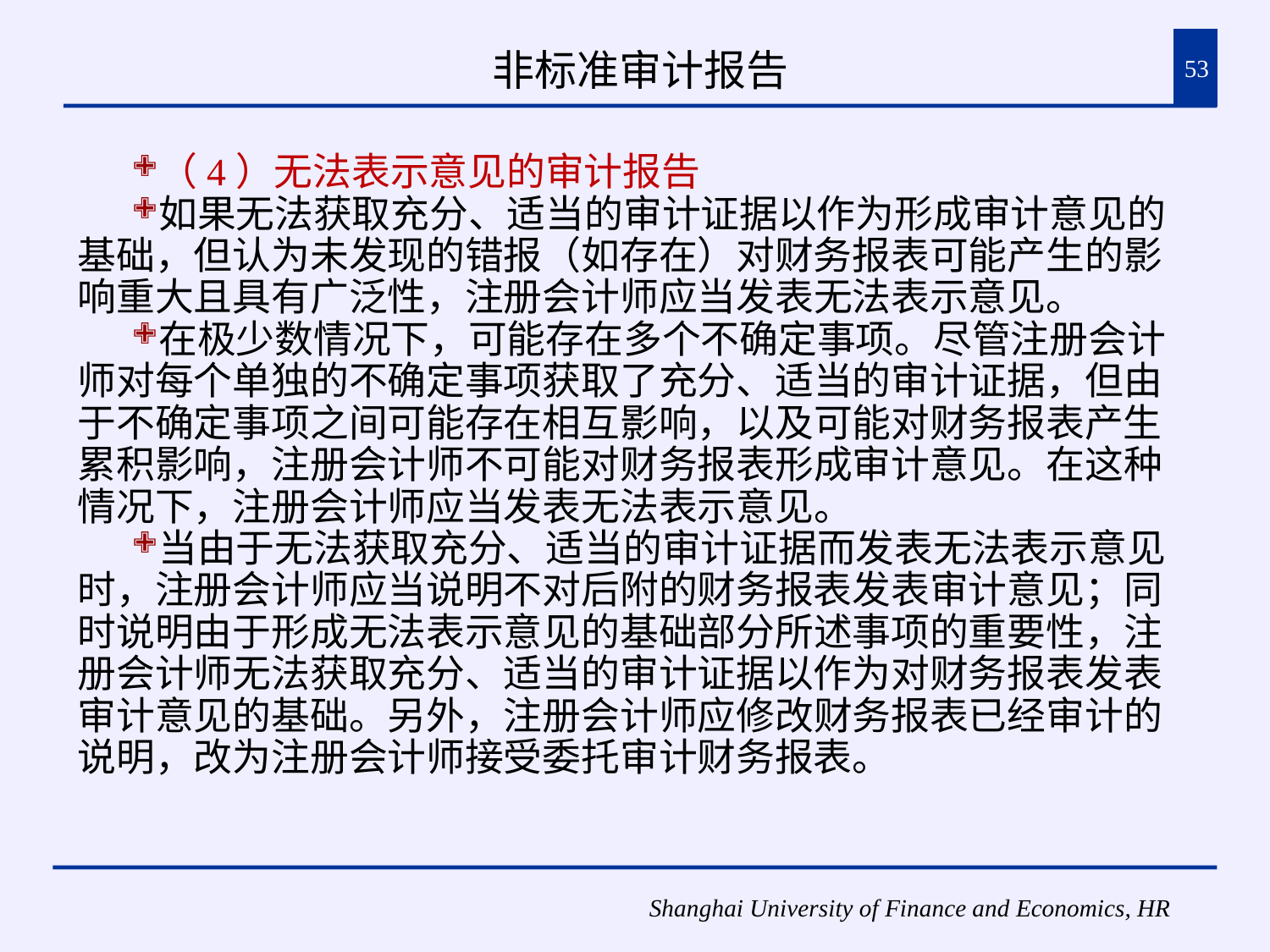

# 非标准审计报告
53
（4）无法表示意见的审计报告
如果无法获取充分、适当的审计证据以作为形成审计意见的基础，但认为未发现的错报（如存在）对财务报表可能产生的影响重大且具有广泛性，注册会计师应当发表无法表示意见。
在极少数情况下，可能存在多个不确定事项。尽管注册会计师对每个单独的不确定事项获取了充分、适当的审计证据，但由于不确定事项之间可能存在相互影响，以及可能对财务报表产生累积影响，注册会计师不可能对财务报表形成审计意见。在这种情况下，注册会计师应当发表无法表示意见。
当由于无法获取充分、适当的审计证据而发表无法表示意见时，注册会计师应当说明不对后附的财务报表发表审计意见；同时说明由于形成无法表示意见的基础部分所述事项的重要性，注册会计师无法获取充分、适当的审计证据以作为对财务报表发表审计意见的基础。另外，注册会计师应修改财务报表已经审计的说明，改为注册会计师接受委托审计财务报表。